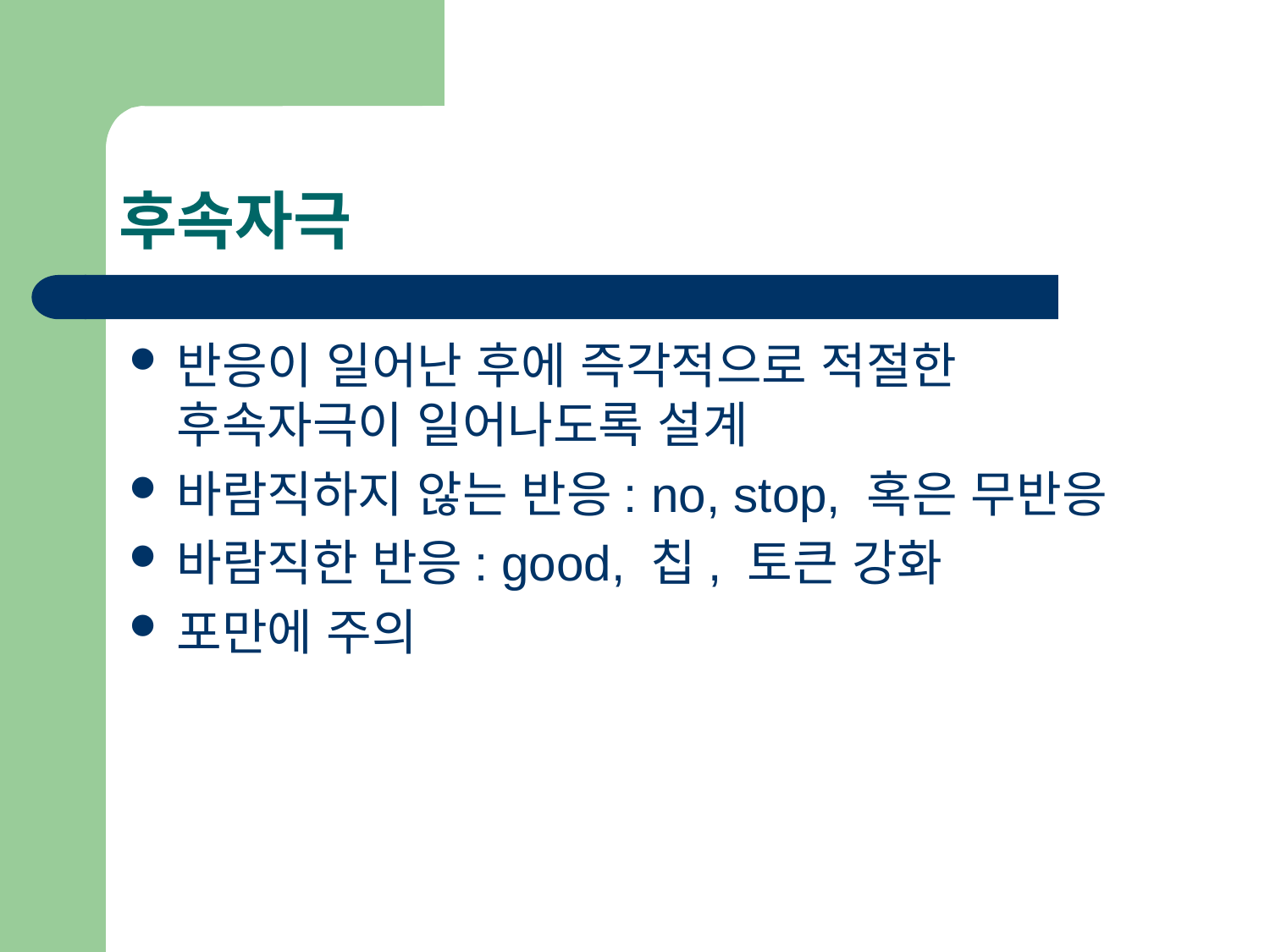

# 후속자극
반응이 일어난 후에 즉각적으로 적절한 후속자극이 일어나도록 설계
바람직하지 않는 반응: no, stop, 혹은 무반응
바람직한 반응: good, 칩, 토큰 강화
포만에 주의